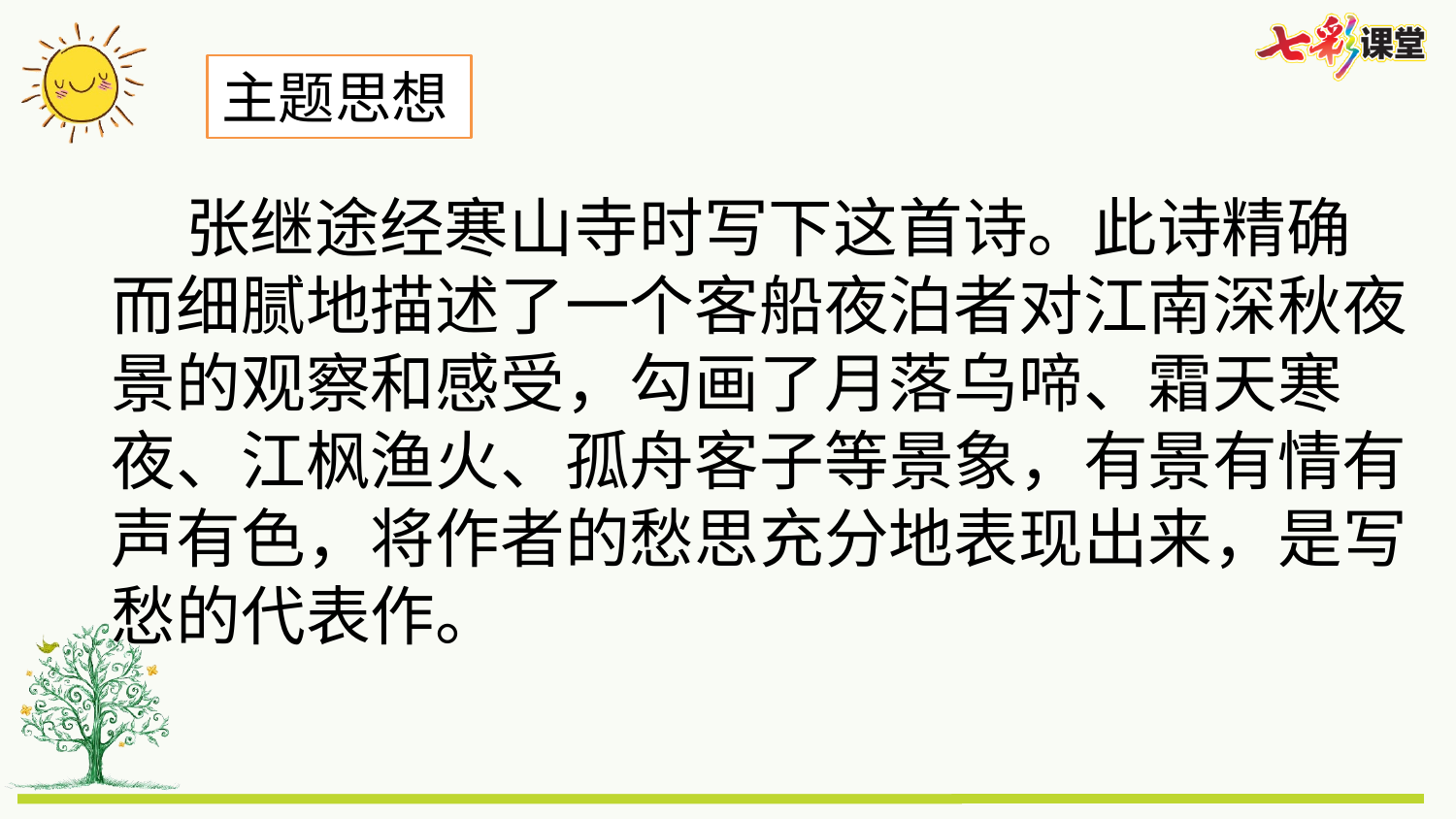

主题思想
    张继途经寒山寺时写下这首诗。此诗精确而细腻地描述了一个客船夜泊者对江南深秋夜景的观察和感受，勾画了月落乌啼、霜天寒夜、江枫渔火、孤舟客子等景象，有景有情有声有色，将作者的愁思充分地表现出来，是写愁的代表作。